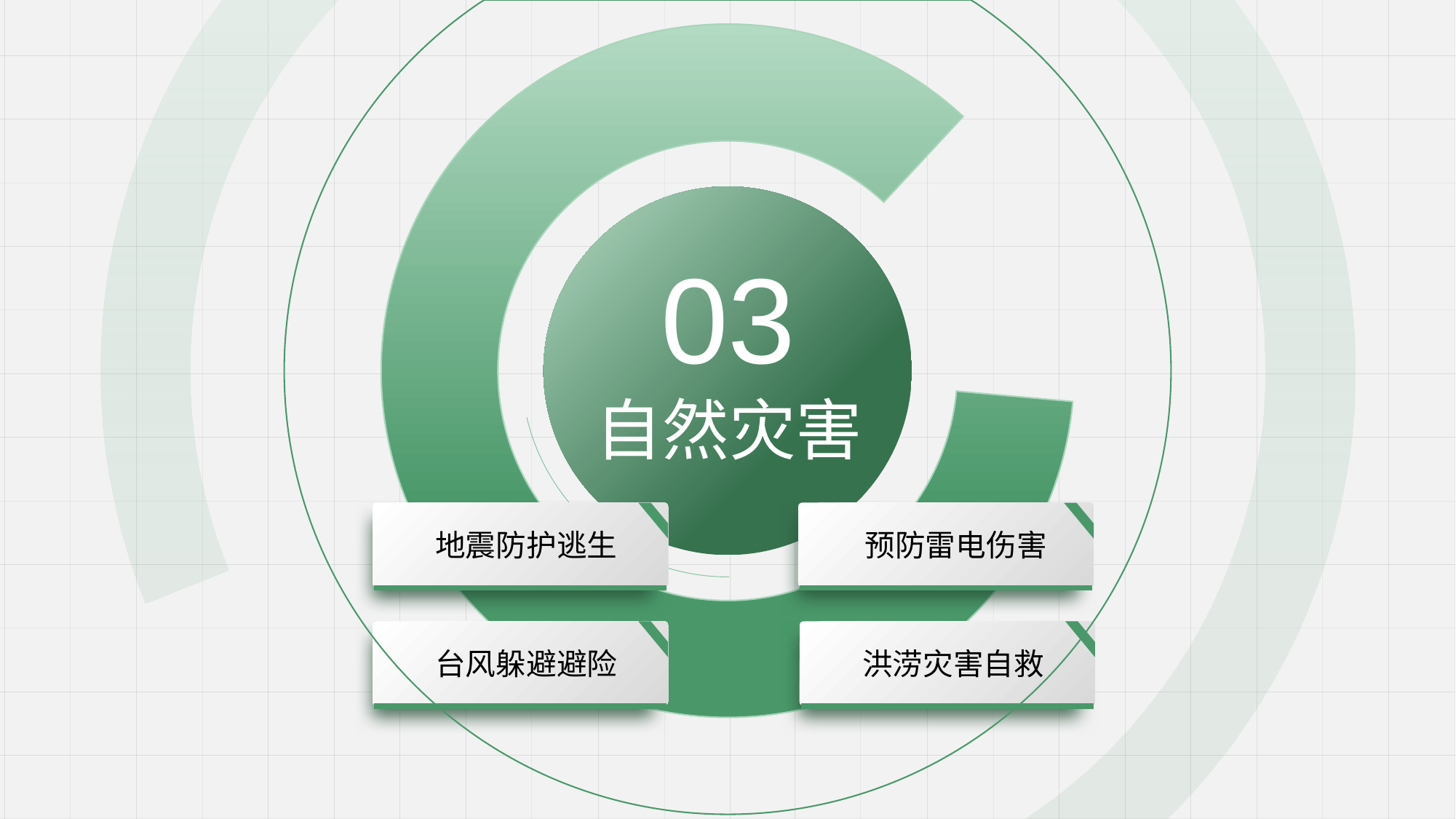

03
自然灾害
食品卫生安全

地震防护逃生
预防雷电伤害

台风躲避避险
洪涝灾害自救